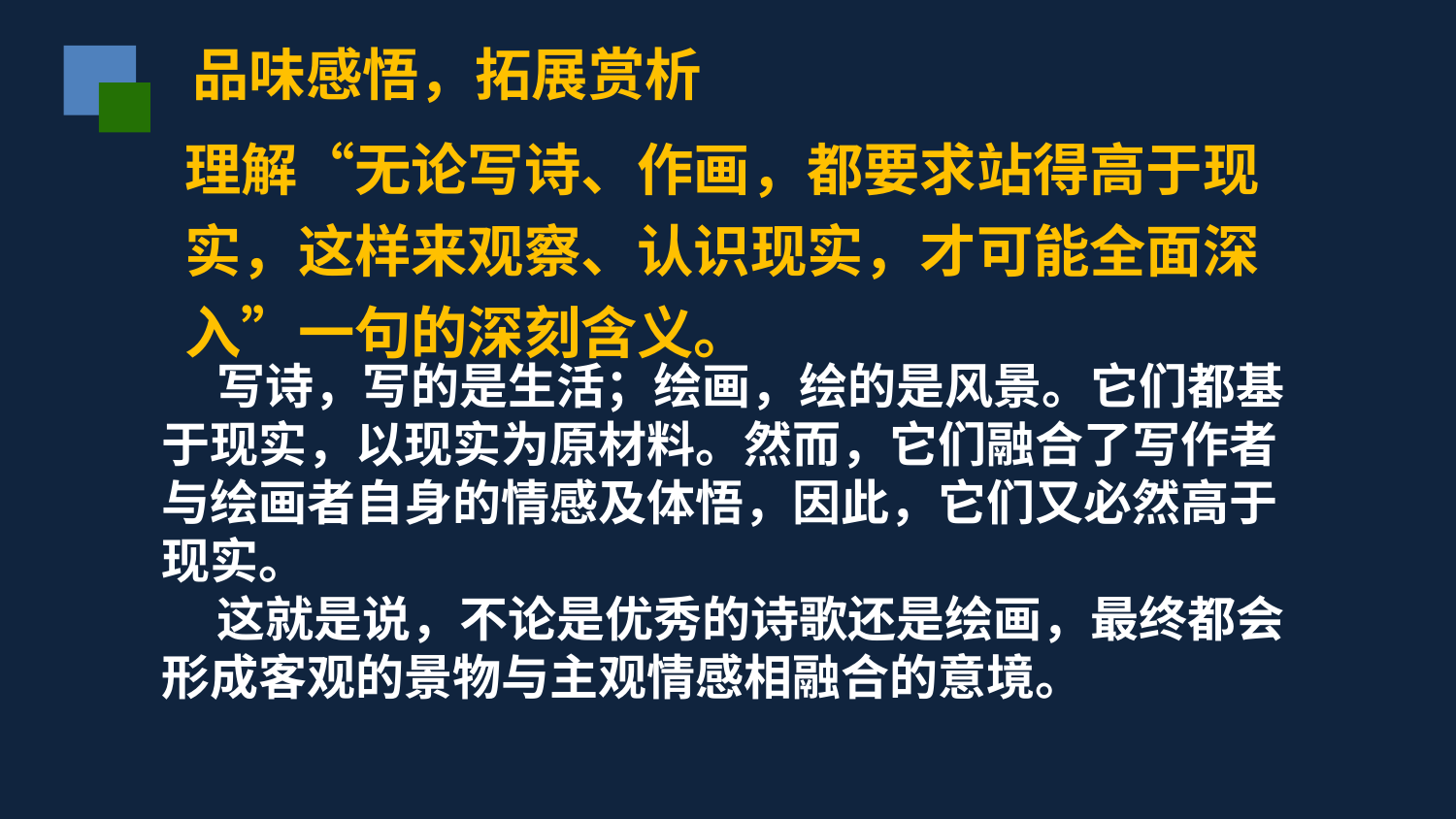

品味感悟，拓展赏析

理解“无论写诗、作画，都要求站得高于现实，这样来观察、认识现实，才可能全面深入”一句的深刻含义。
    写诗，写的是生活；绘画，绘的是风景。它们都基于现实，以现实为原材料。然而，它们融合了写作者与绘画者自身的情感及体悟，因此，它们又必然高于现实。
    这就是说，不论是优秀的诗歌还是绘画，最终都会形成客观的景物与主观情感相融合的意境。